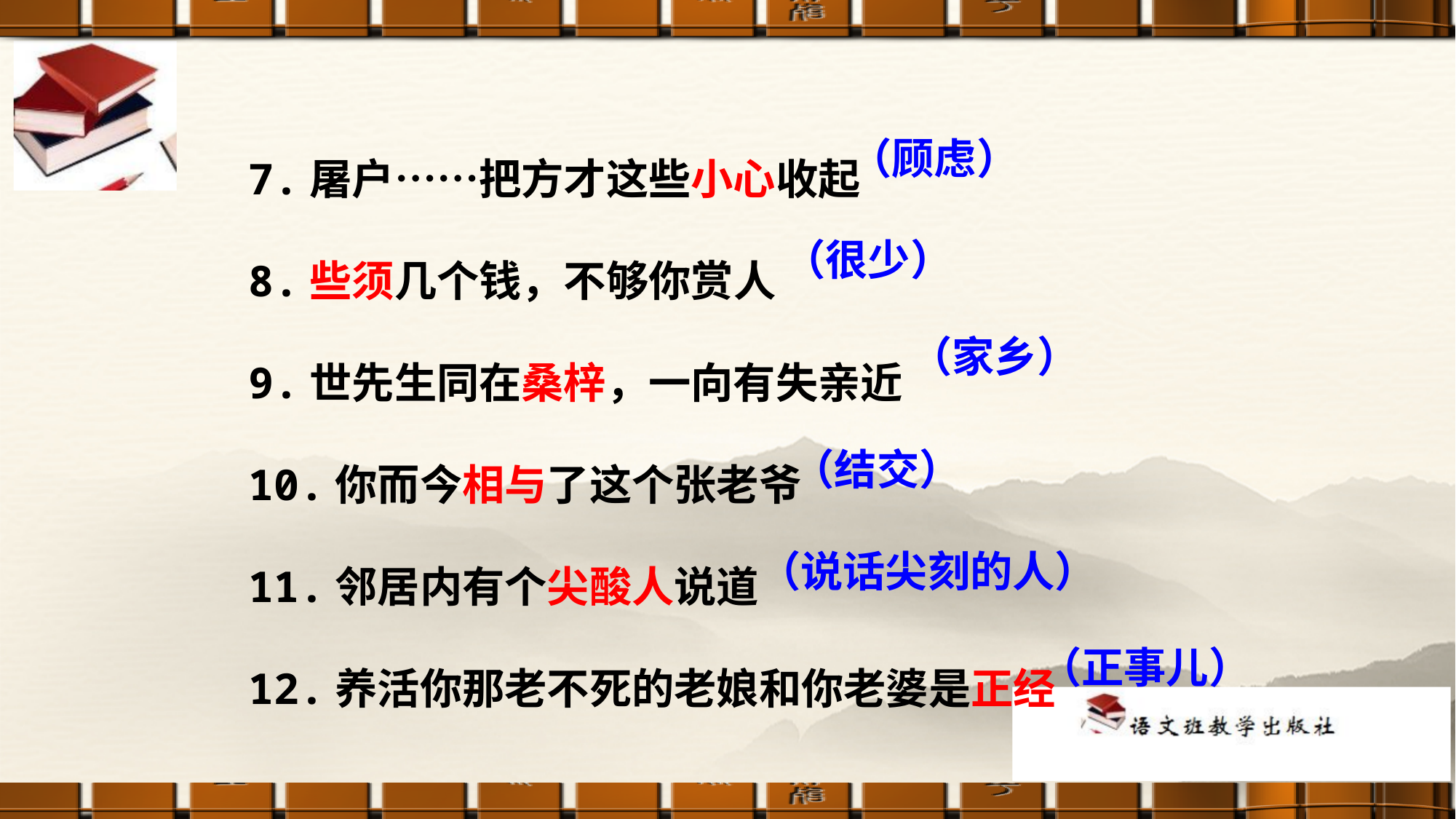

7.屠户……把方才这些小心收起
8.些须几个钱，不够你赏人
9.世先生同在桑梓，一向有失亲近
10.你而今相与了这个张老爷
11.邻居内有个尖酸人说道
12.养活你那老不死的老娘和你老婆是正经
（顾虑）
（很少）
（家乡）
（结交）
（说话尖刻的人）
（正事儿）